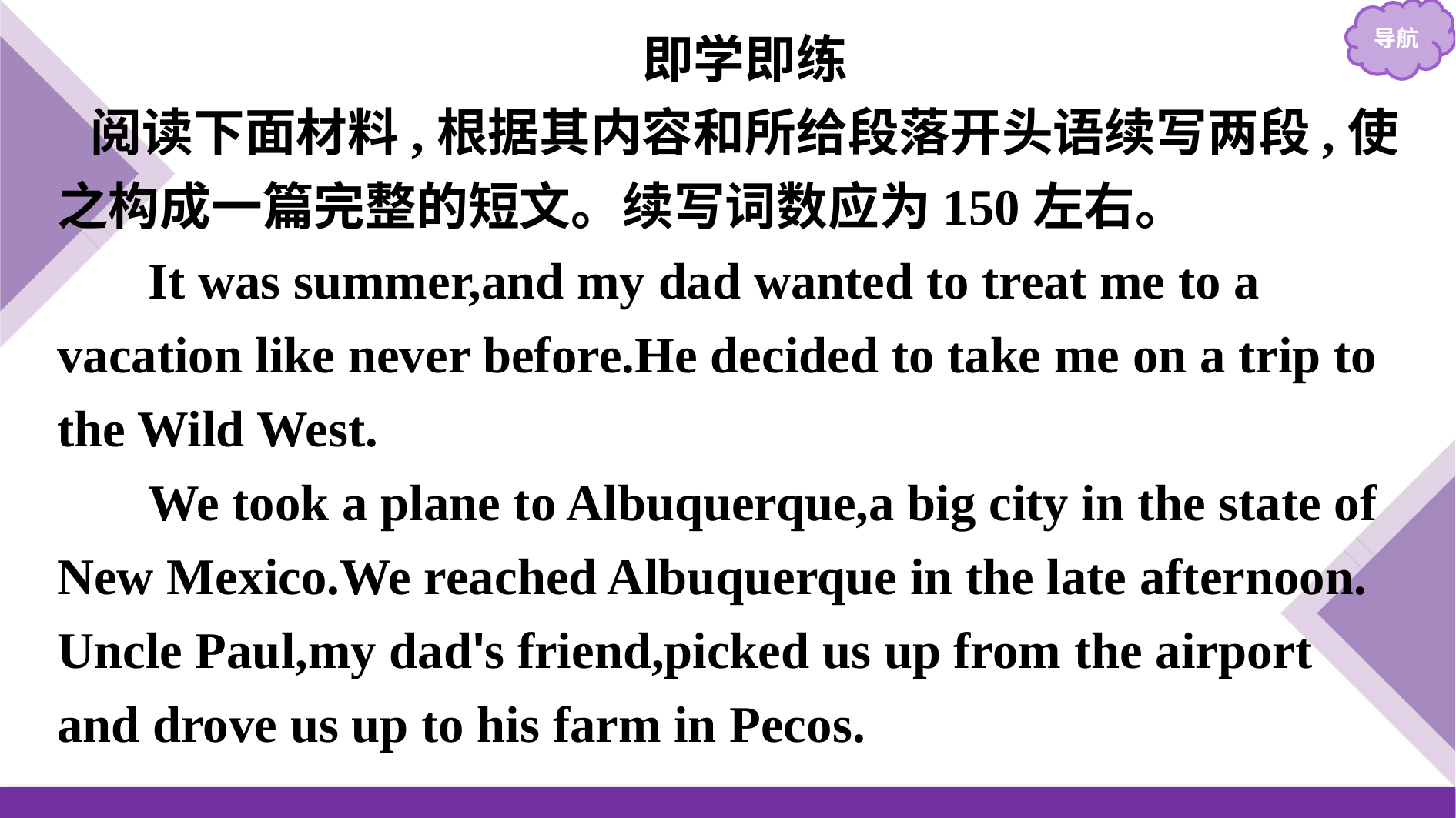

即学即练
阅读下面材料,根据其内容和所给段落开头语续写两段,使之构成一篇完整的短文。续写词数应为150左右。
It was summer,and my dad wanted to treat me to a vacation like never before.He decided to take me on a trip to the Wild West.
We took a plane to Albuquerque,a big city in the state of New Mexico.We reached Albuquerque in the late afternoon. Uncle Paul,my dad's friend,picked us up from the airport and drove us up to his farm in Pecos.